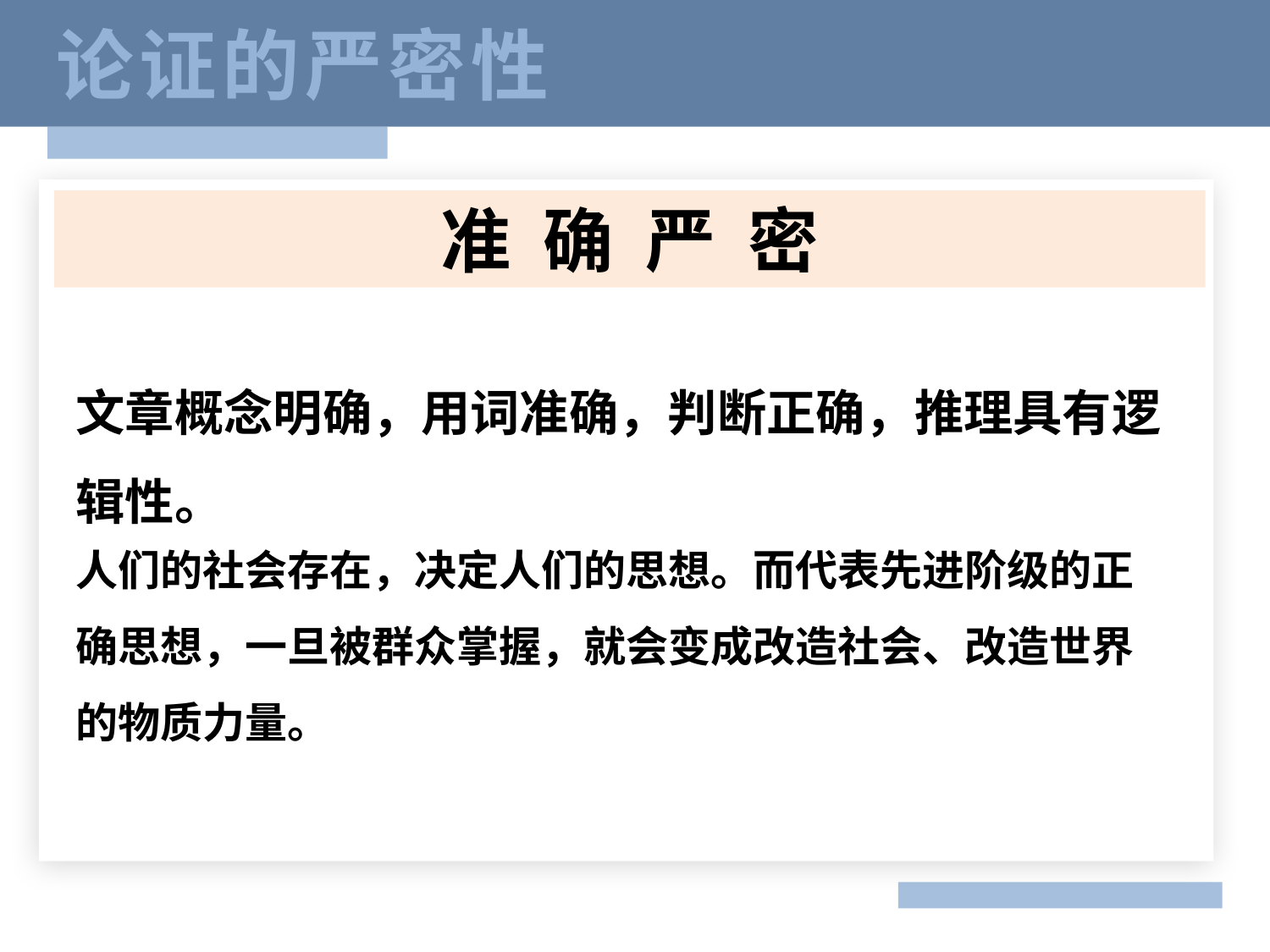

论证的严密性

准  确  严  密
文章概念明确，用词准确，判断正确，推理具有逻辑性。
人们的社会存在，决定人们的思想。而代表先进阶级的正确思想，一旦被群众掌握，就会变成改造社会、改造世界的物质力量。